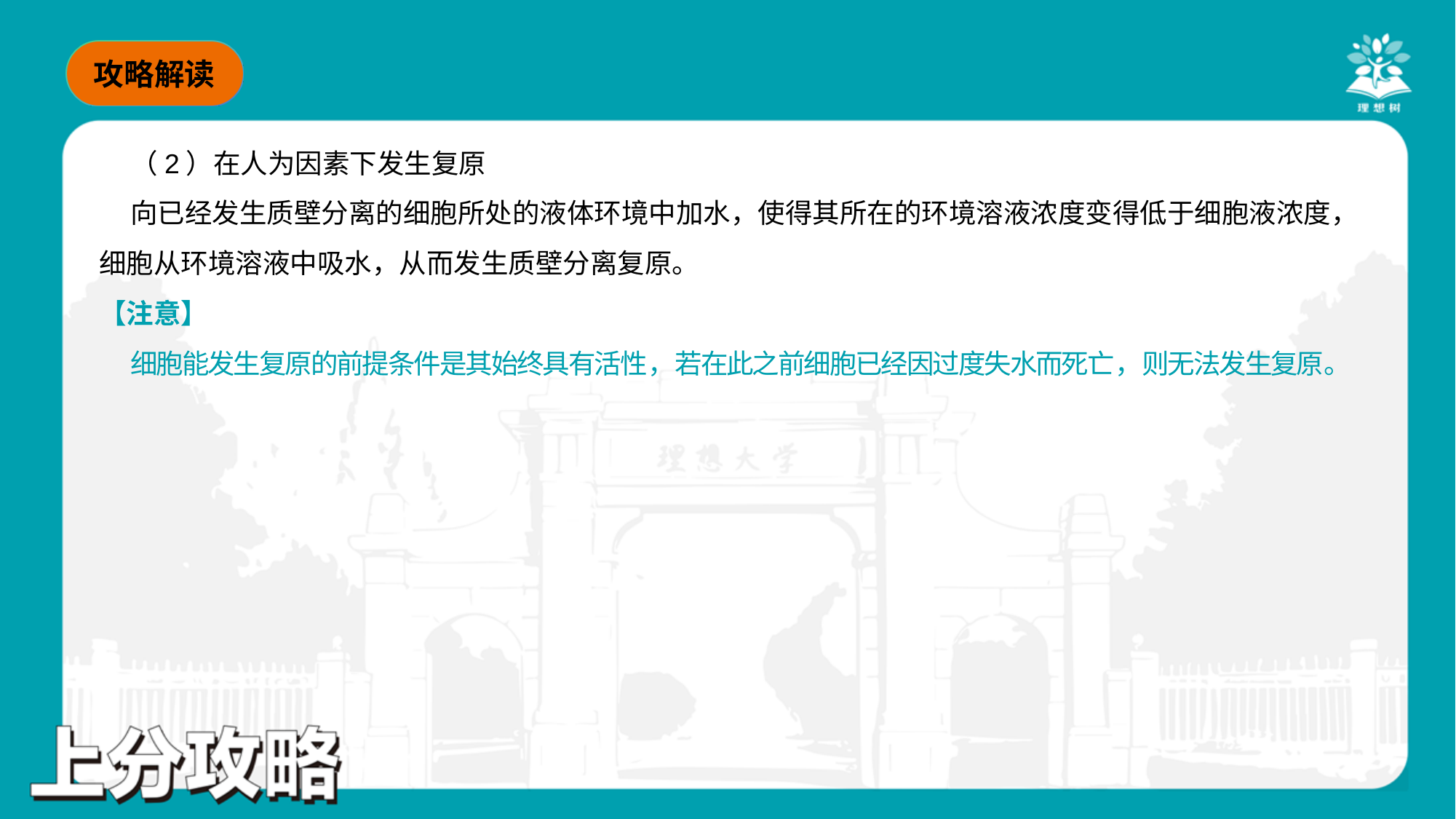

（2）在人为因素下发生复原
    向已经发生质壁分离的细胞所处的液体环境中加水，使得其所在的环境溶液浓度变得低于细胞液浓度，
细胞从环境溶液中吸水，从而发生质壁分离复原。
【注意】
    细胞能发生复原的前提条件是其始终具有活性，若在此之前细胞已经因过度失水而死亡，则无法发生复原。